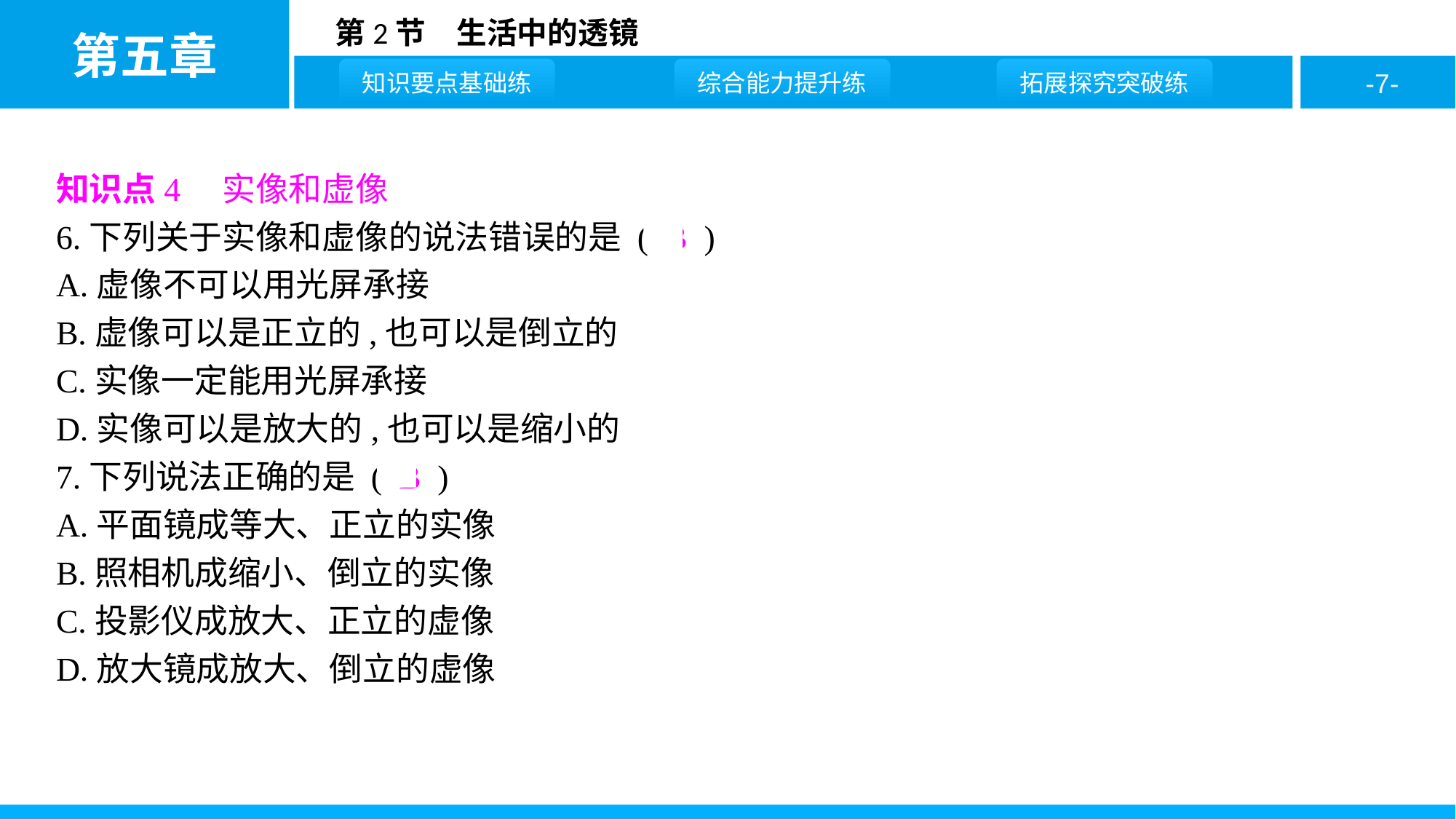

知识点4　实像和虚像
6.下列关于实像和虚像的说法错误的是 (  B  )
A.虚像不可以用光屏承接
B.虚像可以是正立的,也可以是倒立的
C.实像一定能用光屏承接
D.实像可以是放大的,也可以是缩小的
7.下列说法正确的是 (  B  )
A.平面镜成等大、正立的实像
B.照相机成缩小、倒立的实像
C.投影仪成放大、正立的虚像
D.放大镜成放大、倒立的虚像